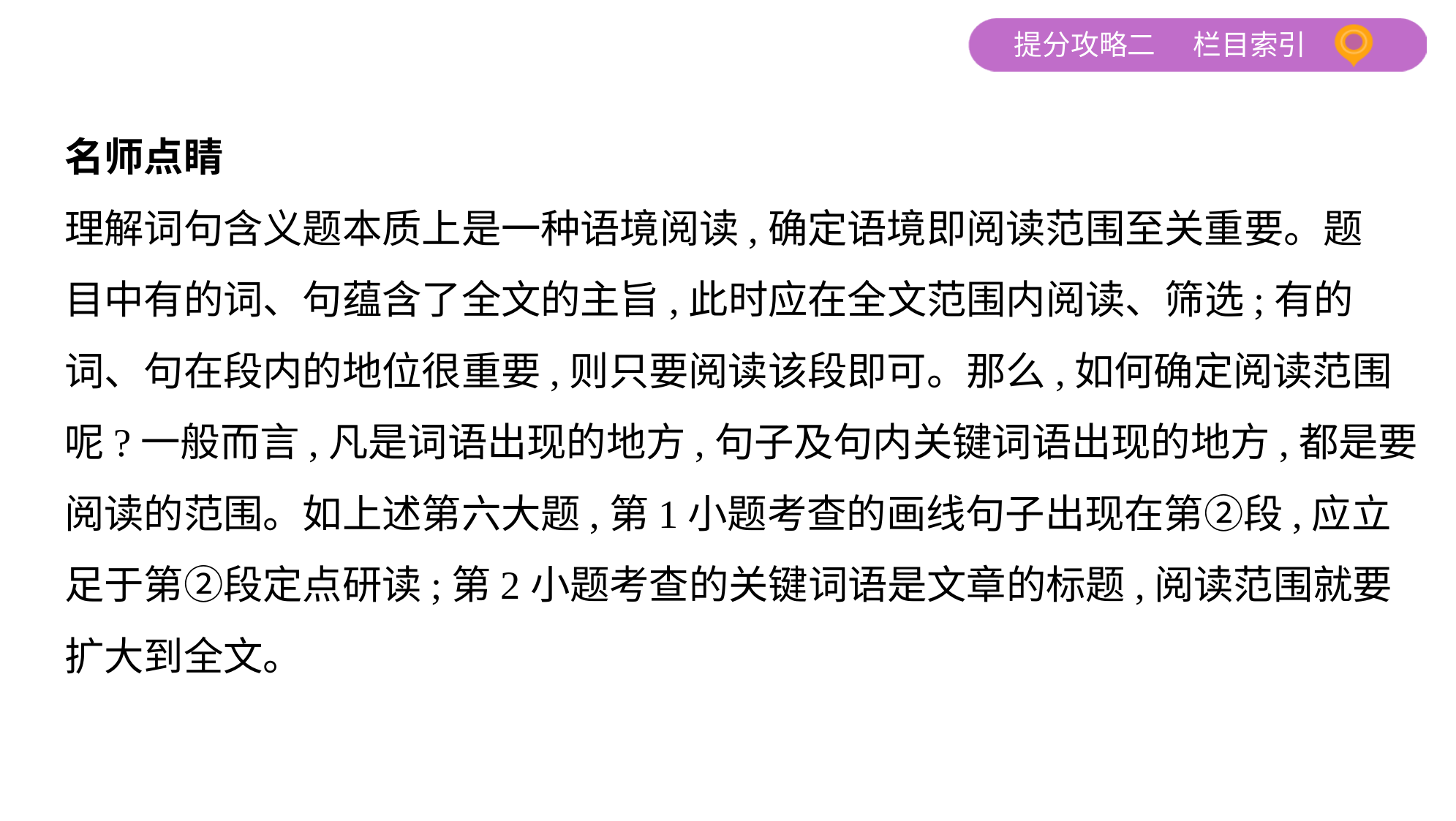

名师点睛
理解词句含义题本质上是一种语境阅读,确定语境即阅读范围至关重要。题
目中有的词、句蕴含了全文的主旨,此时应在全文范围内阅读、筛选;有的
词、句在段内的地位很重要,则只要阅读该段即可。那么,如何确定阅读范围
呢?一般而言,凡是词语出现的地方,句子及句内关键词语出现的地方,都是要
阅读的范围。如上述第六大题,第1小题考查的画线句子出现在第②段,应立
足于第②段定点研读;第2小题考查的关键词语是文章的标题,阅读范围就要
扩大到全文。